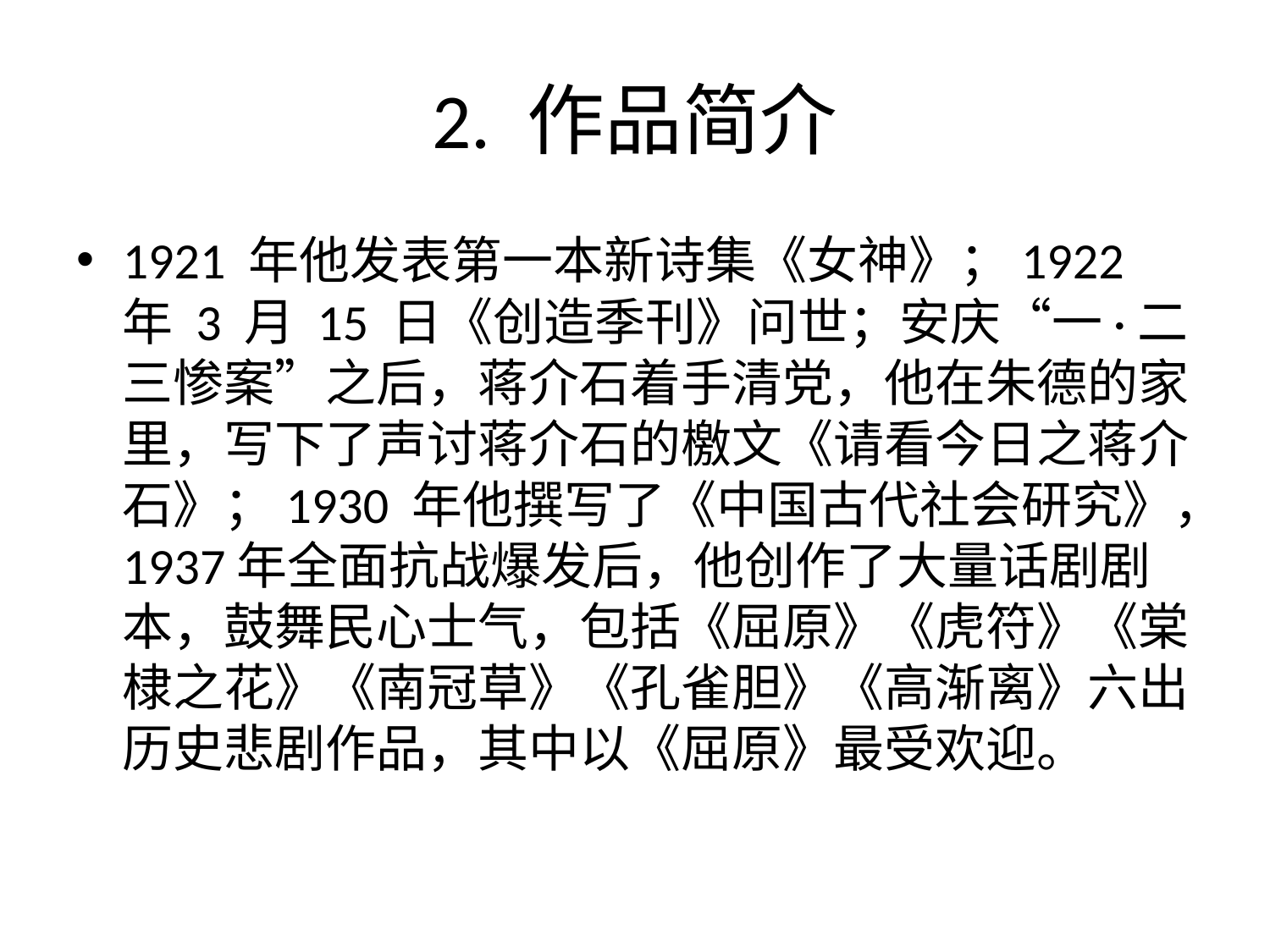

# 2. 作品简介
1921 年他发表第一本新诗集《女神》；1922 年 3 月 15 日《创造季刊》问世；安庆“一·二三惨案”之后，蒋介石着手清党，他在朱德的家里，写下了声讨蒋介石的檄文《请看今日之蒋介石》；1930 年他撰写了《中国古代社会研究》，1937年全面抗战爆发后，他创作了大量话剧剧本，鼓舞民心士气，包括《屈原》《虎符》《棠棣之花》《南冠草》《孔雀胆》《高渐离》六出历史悲剧作品，其中以《屈原》最受欢迎。